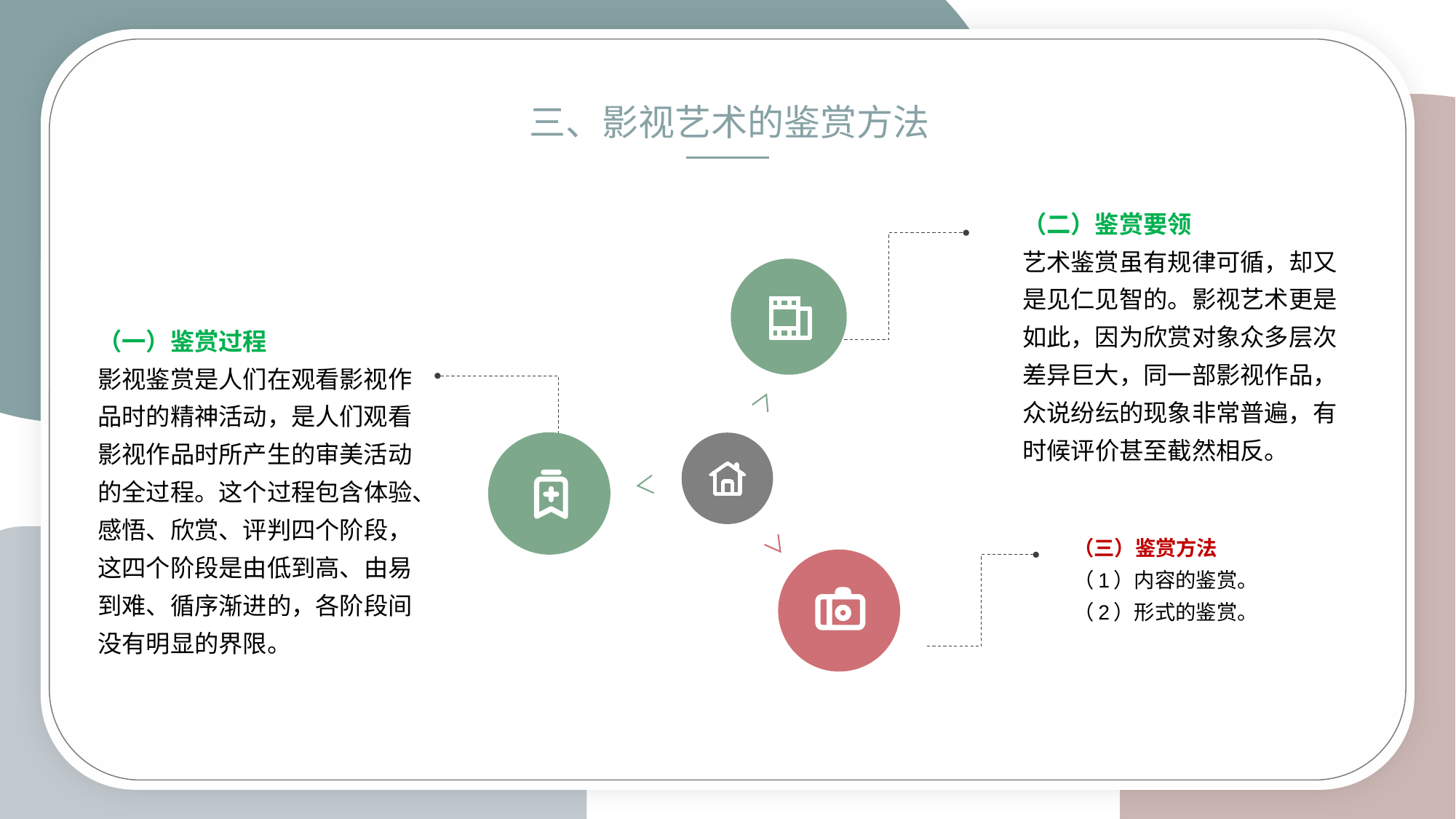

三、影视艺术的鉴赏方法
（二）鉴赏要领
艺术鉴赏虽有规律可循，却又是见仁见智的。影视艺术更是如此，因为欣赏对象众多层次差异巨大，同一部影视作品，众说纷纭的现象非常普遍，有时候评价甚至截然相反。

（一）鉴赏过程
影视鉴赏是人们在观看影视作品时的精神活动，是人们观看影视作品时所产生的审美活动的全过程。这个过程包含体验、感悟、欣赏、评判四个阶段，这四个阶段是由低到高、由易到难、循序渐进的，各阶段间没有明显的界限。

（三）鉴赏方法
（1）内容的鉴赏。
（2）形式的鉴赏。